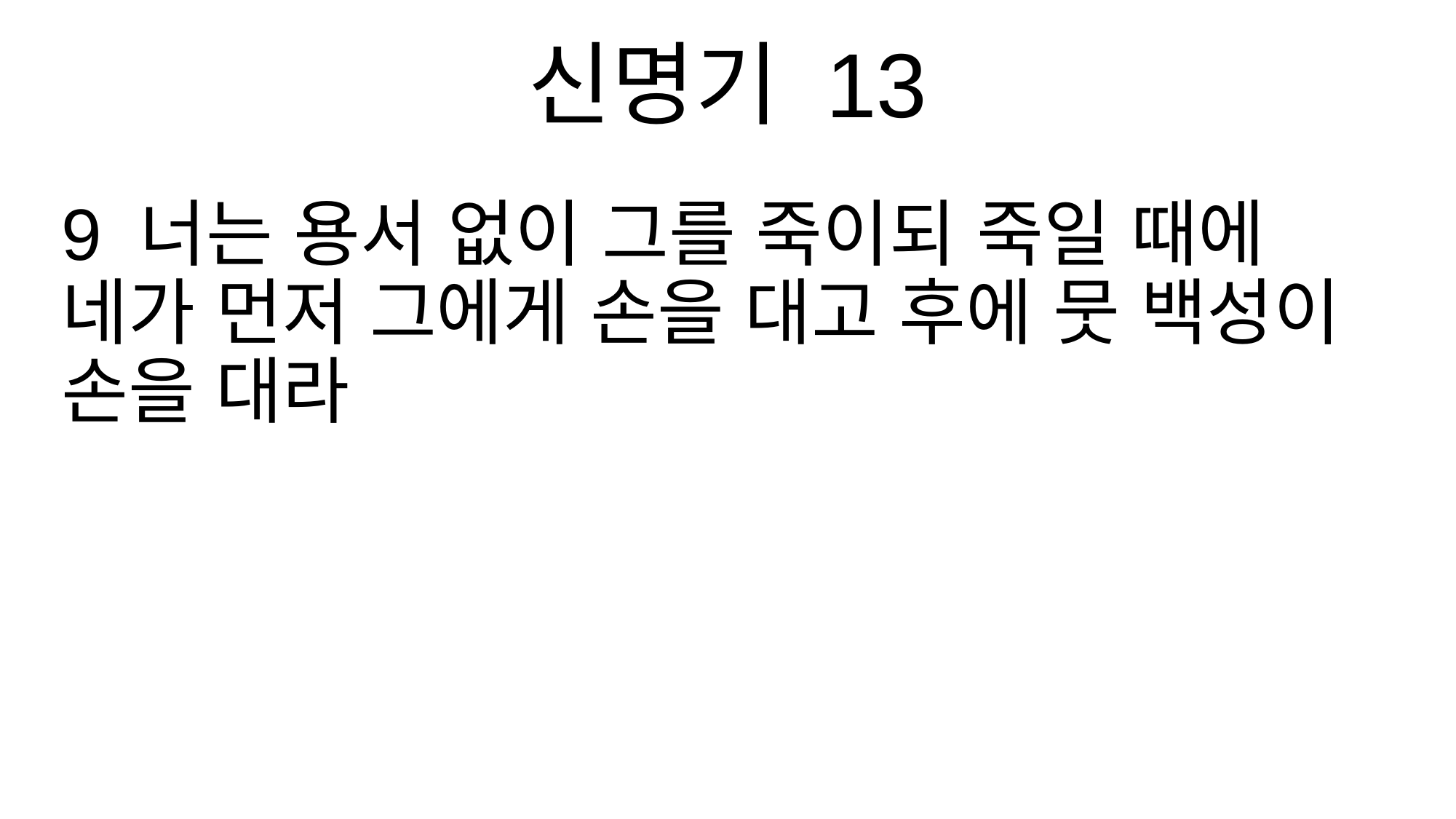

신명기 13
9 너는 용서 없이 그를 죽이되 죽일 때에 네가 먼저 그에게 손을 대고 후에 뭇 백성이 손을 대라